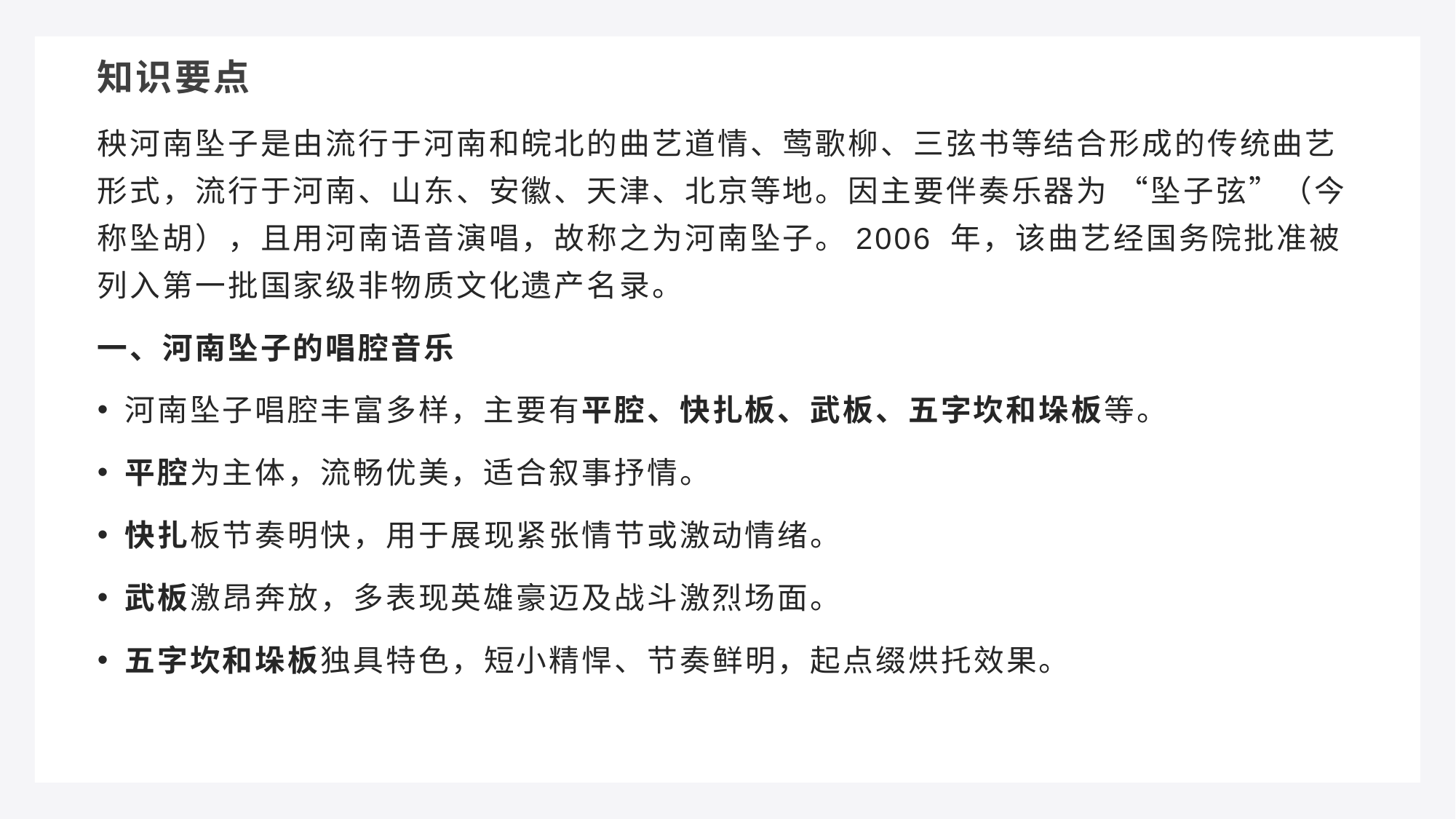

知识要点
秧河南坠子是由流行于河南和皖北的曲艺道情、莺歌柳、三弦书等结合形成的传统曲艺形式，流行于河南、山东、安徽、天津、北京等地。因主要伴奏乐器为 “坠子弦”（今称坠胡），且用河南语音演唱，故称之为河南坠子。2006 年，该曲艺经国务院批准被列入第一批国家级非物质文化遗产名录。
一、河南坠子的唱腔音乐
河南坠子唱腔丰富多样，主要有平腔、快扎板、武板、五字坎和垛板等。
平腔为主体，流畅优美，适合叙事抒情。
快扎板节奏明快，用于展现紧张情节或激动情绪。
武板激昂奔放，多表现英雄豪迈及战斗激烈场面。
五字坎和垛板独具特色，短小精悍、节奏鲜明，起点缀烘托效果。